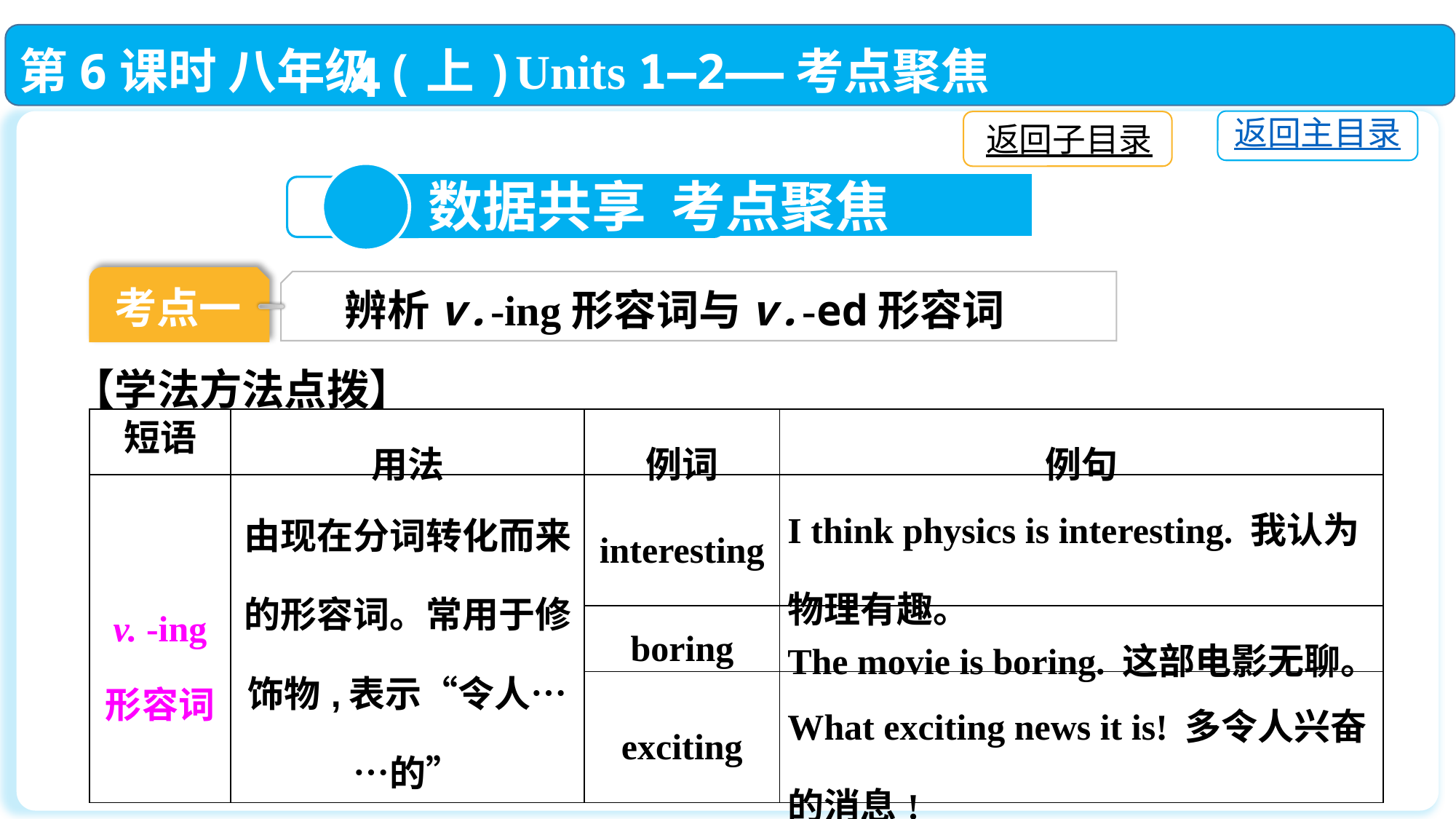

第6课时 八年级(上)Units 1—2——考点聚焦

返回主目录

返回子目录
4
   数据共享  考点聚焦

考点一

辨析v.-ing形容词与v.-ed形容词

【学法方法点拨】
| 短语 | 用法 | 例词 | 例句 |
| --- | --- | --- | --- |
| v. -ing 形容词 | 由现在分词转化而来的形容词。常用于修饰物,表示“令人……的” | interesting | I think physics is interesting. 我认为物理有趣。 |
|  |  | boring | The movie is boring. 这部电影无聊。 |
|  |  | exciting | What exciting news it is! 多令人兴奋的消息! |